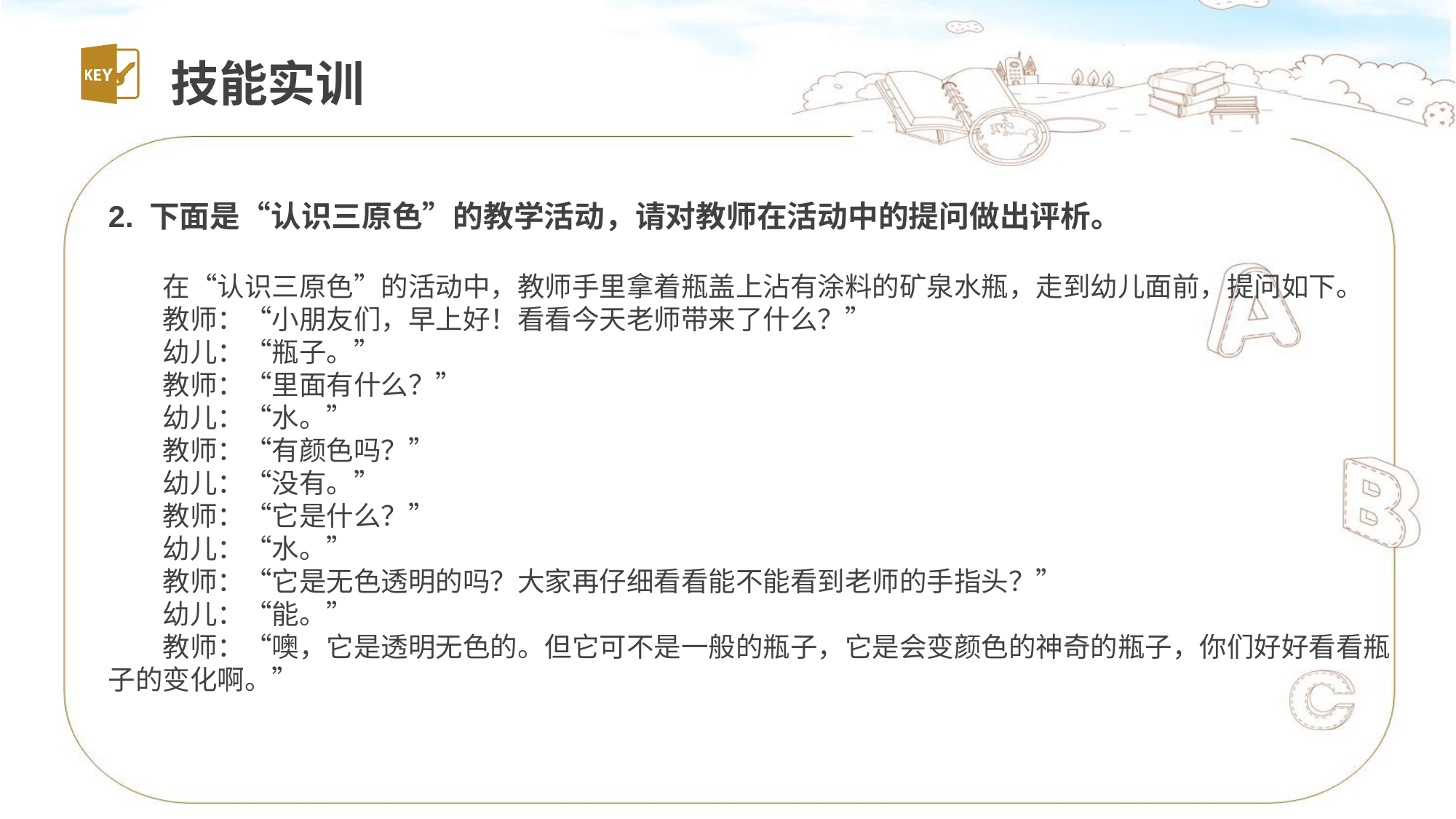

技能实训

2. 下面是“认识三原色”的教学活动，请对教师在活动中的提问做出评析。

在“认识三原色”的活动中，教师手里拿着瓶盖上沾有涂料的矿泉水瓶，走到幼儿面前，提问如下。
教师：“小朋友们，早上好！看看今天老师带来了什么？”
幼儿：“瓶子。”
教师：“里面有什么？”
幼儿：“水。”
教师：“有颜色吗？”
幼儿：“没有。”
教师：“它是什么？”
幼儿：“水。”
教师：“它是无色透明的吗？大家再仔细看看能不能看到老师的手指头？”
幼儿：“能。”
教师：“噢，它是透明无色的。但它可不是一般的瓶子，它是会变颜色的神奇的瓶子，你们好好看看瓶子的变化啊。”